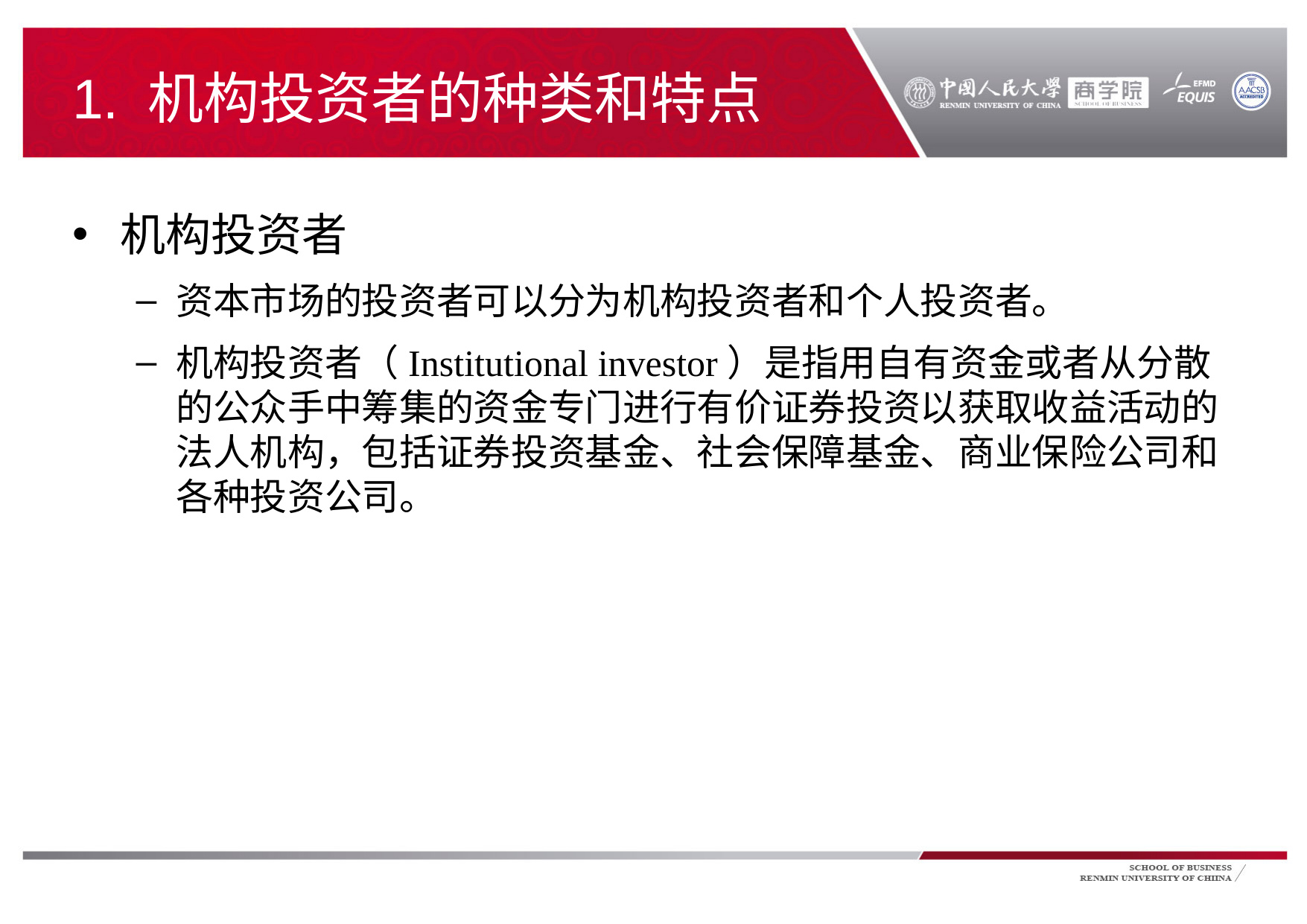

# 1. 机构投资者的种类和特点
机构投资者
资本市场的投资者可以分为机构投资者和个人投资者。
机构投资者（Institutional investor）是指用自有资金或者从分散的公众手中筹集的资金专门进行有价证券投资以获取收益活动的法人机构，包括证券投资基金、社会保障基金、商业保险公司和各种投资公司。